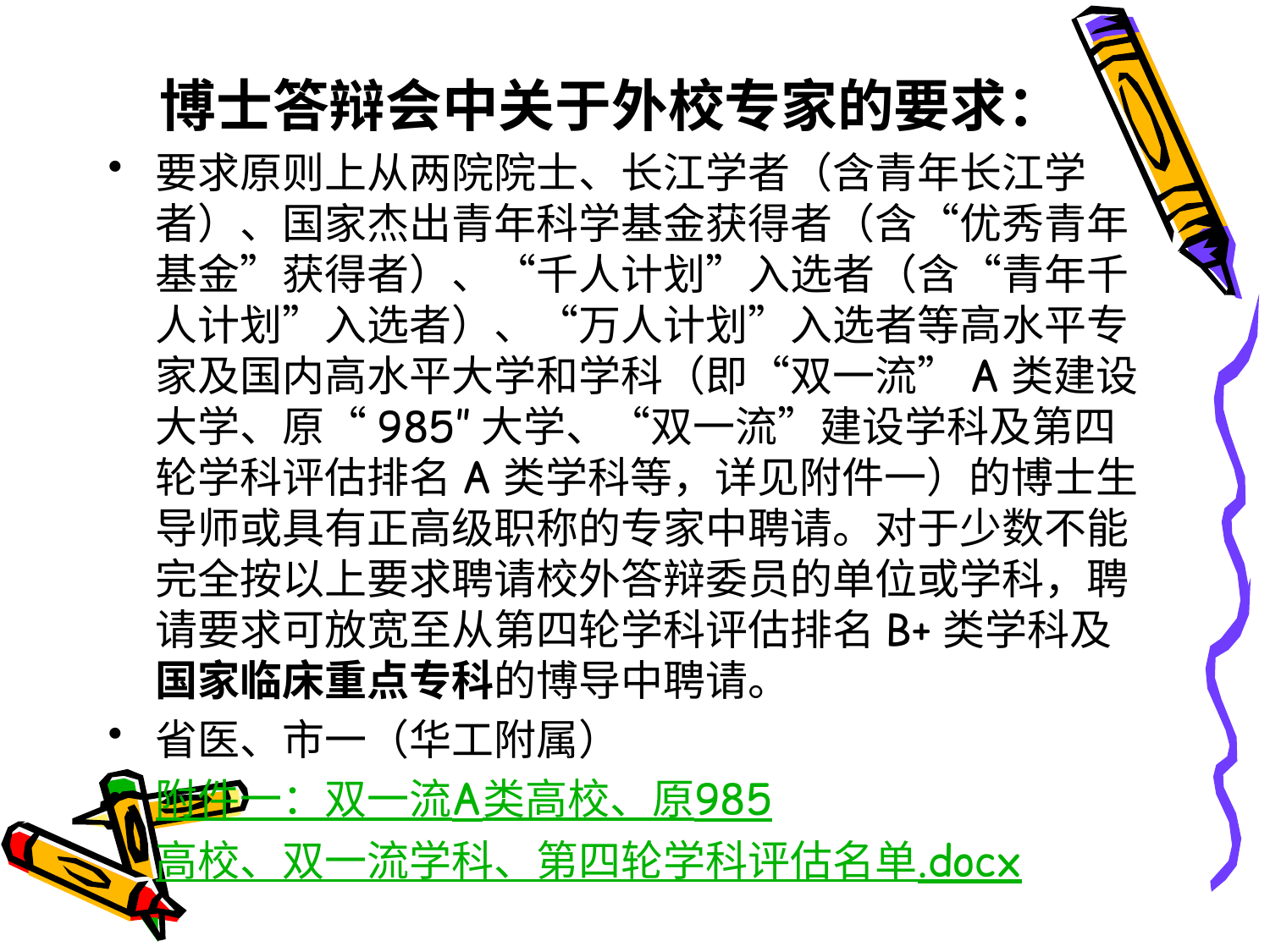

#
   博士答辩会中关于外校专家的要求：
要求原则上从两院院士、长江学者（含青年长江学者）、国家杰出青年科学基金获得者（含“优秀青年基金”获得者）、“千人计划”入选者（含“青年千人计划”入选者）、“万人计划”入选者等高水平专家及国内高水平大学和学科（即“双一流”A类建设大学、原“985”大学、“双一流”建设学科及第四轮学科评估排名A类学科等，详见附件一）的博士生导师或具有正高级职称的专家中聘请。对于少数不能完全按以上要求聘请校外答辩委员的单位或学科，聘请要求可放宽至从第四轮学科评估排名B+类学科及国家临床重点专科的博导中聘请。
省医、市一（华工附属）
附件一：双一流A类高校、原985高校、双一流学科、第四轮学科评估名单.docx